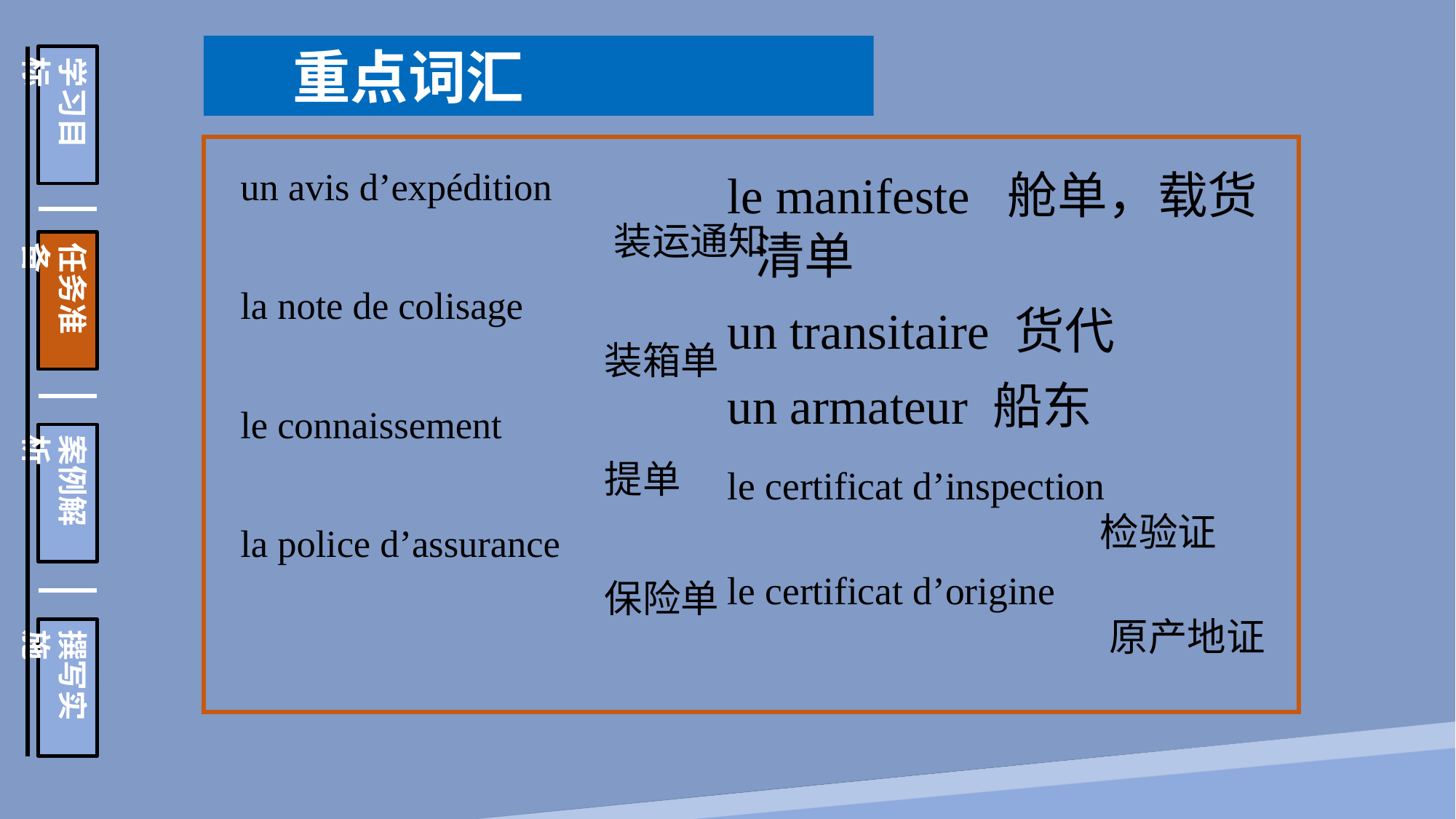

重点词汇
学习目标
任务准备
案例解析
撰写实施

un avis d’expédition                                                            装运通知
la note de colisage                                                              装箱单
le connaissement                                                                提单
la police d’assurance                                                          保险单

le manifeste  舱单，载货清单
un transitaire 货代
un armateur 船东

le certificat d’inspection                                                    检验证
le certificat d’origine                                                          原产地证